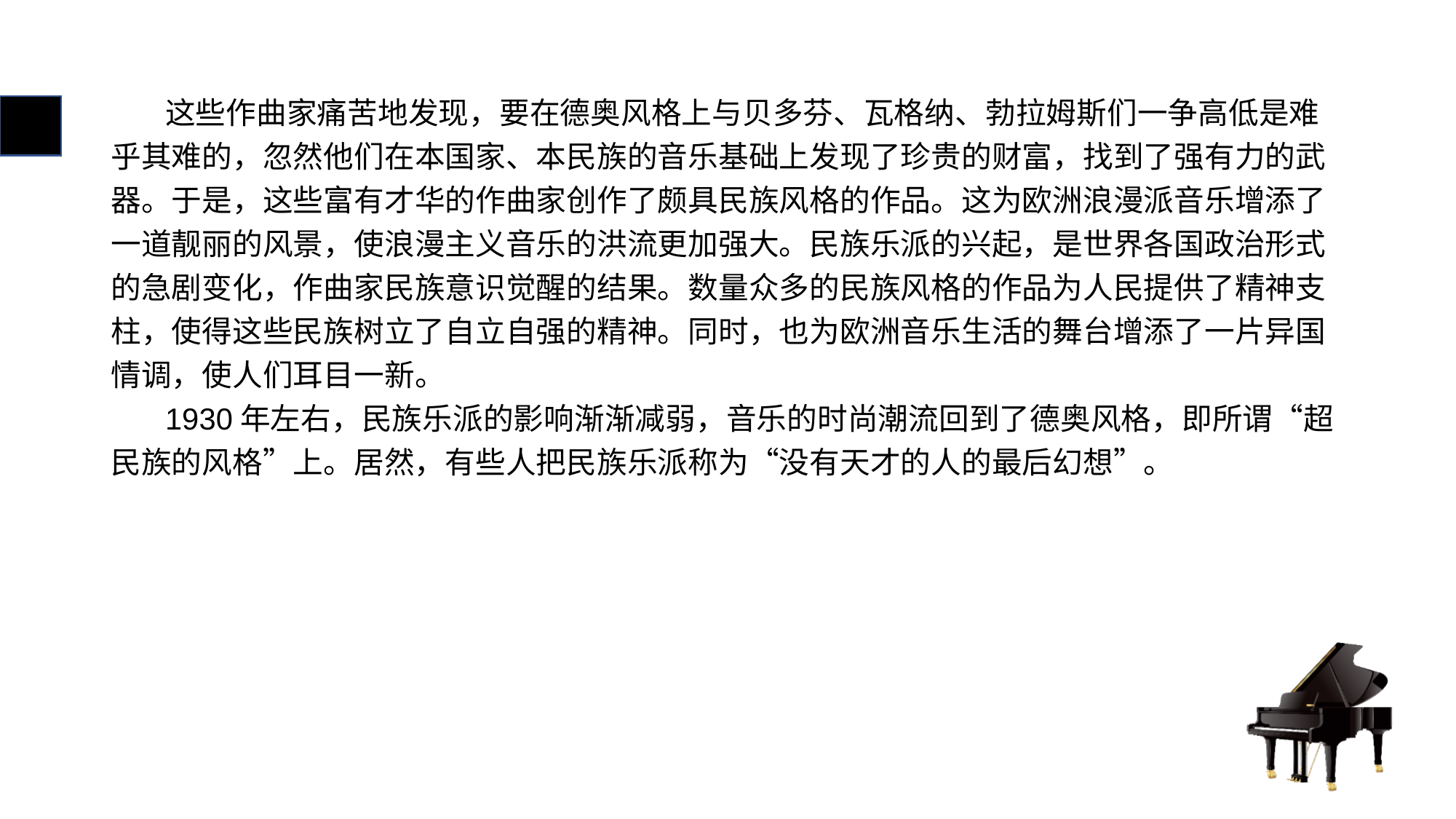

# 这些作曲家痛苦地发现，要在德奥风格上与贝多芬、瓦格纳、勃拉姆斯们一争高低是难乎其难的，忽然他们在本国家、本民族的音乐基础上发现了珍贵的财富，找到了强有力的武器。于是，这些富有才华的作曲家创作了颇具民族风格的作品。这为欧洲浪漫派音乐增添了一道靓丽的风景，使浪漫主义音乐的洪流更加强大。民族乐派的兴起，是世界各国政治形式的急剧变化，作曲家民族意识觉醒的结果。数量众多的民族风格的作品为人民提供了精神支柱，使得这些民族树立了自立自强的精神。同时，也为欧洲音乐生活的舞台增添了一片异国情调，使人们耳目一新。 1930年左右，民族乐派的影响渐渐减弱，音乐的时尚潮流回到了德奥风格，即所谓“超民族的风格”上。居然，有些人把民族乐派称为“没有天才的人的最后幻想”。